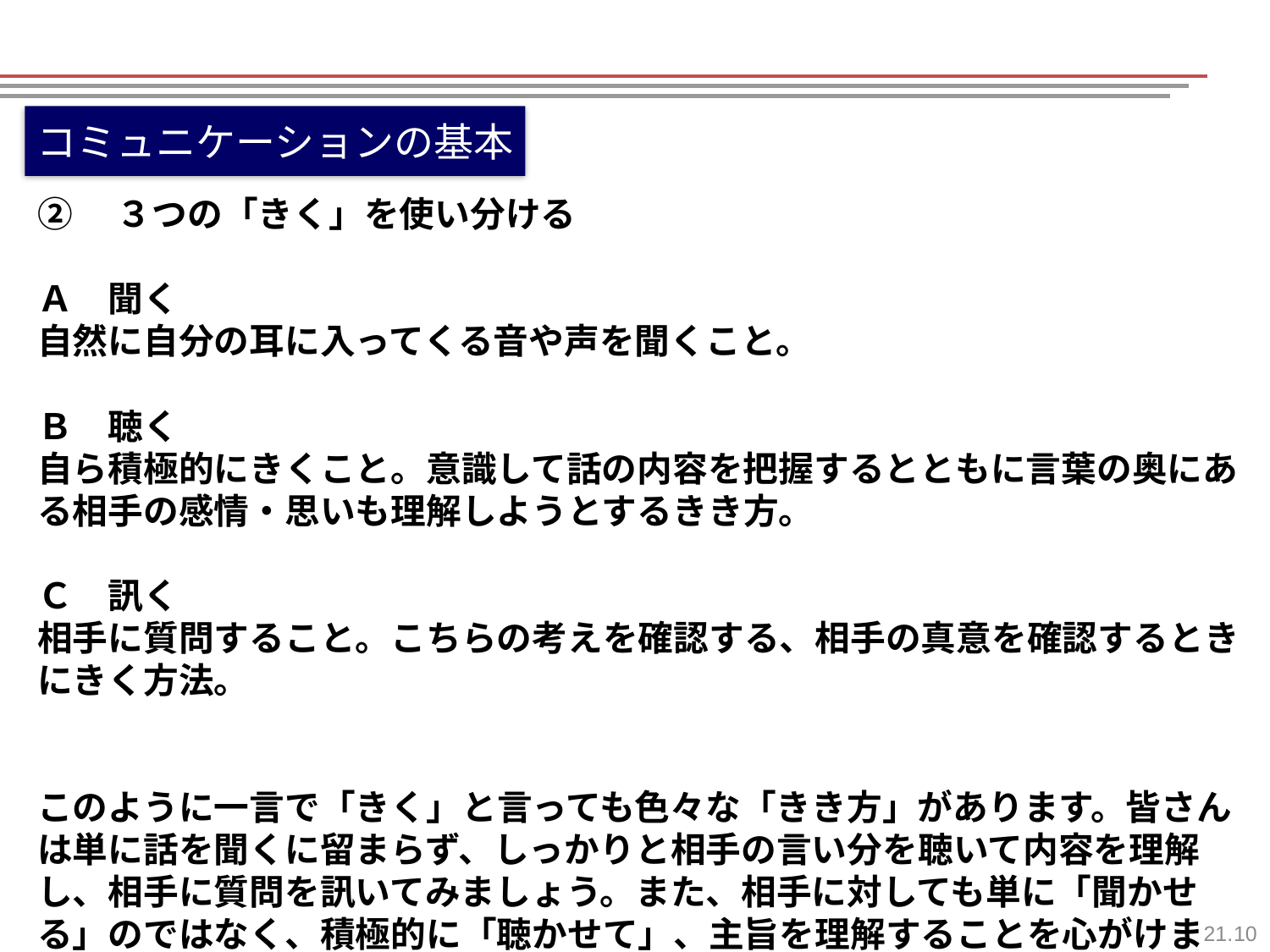

コミュニケーションの基本
②　３つの「きく」を使い分ける
Ａ　聞く
自然に自分の耳に入ってくる音や声を聞くこと。

Ｂ　聴く
自ら積極的にきくこと。意識して話の内容を把握するとともに言葉の奥にある相手の感情・思いも理解しようとするきき方。
Ｃ　訊く
相手に質問すること。こちらの考えを確認する、相手の真意を確認するときにきく方法。
このように一言で「きく」と言っても色々な「きき方」があります。皆さんは単に話を聞くに留まらず、しっかりと相手の言い分を聴いて内容を理解し、相手に質問を訊いてみましょう。また、相手に対しても単に「聞かせる」のではなく、積極的に「聴かせて」、主旨を理解することを心がけましょう。
10